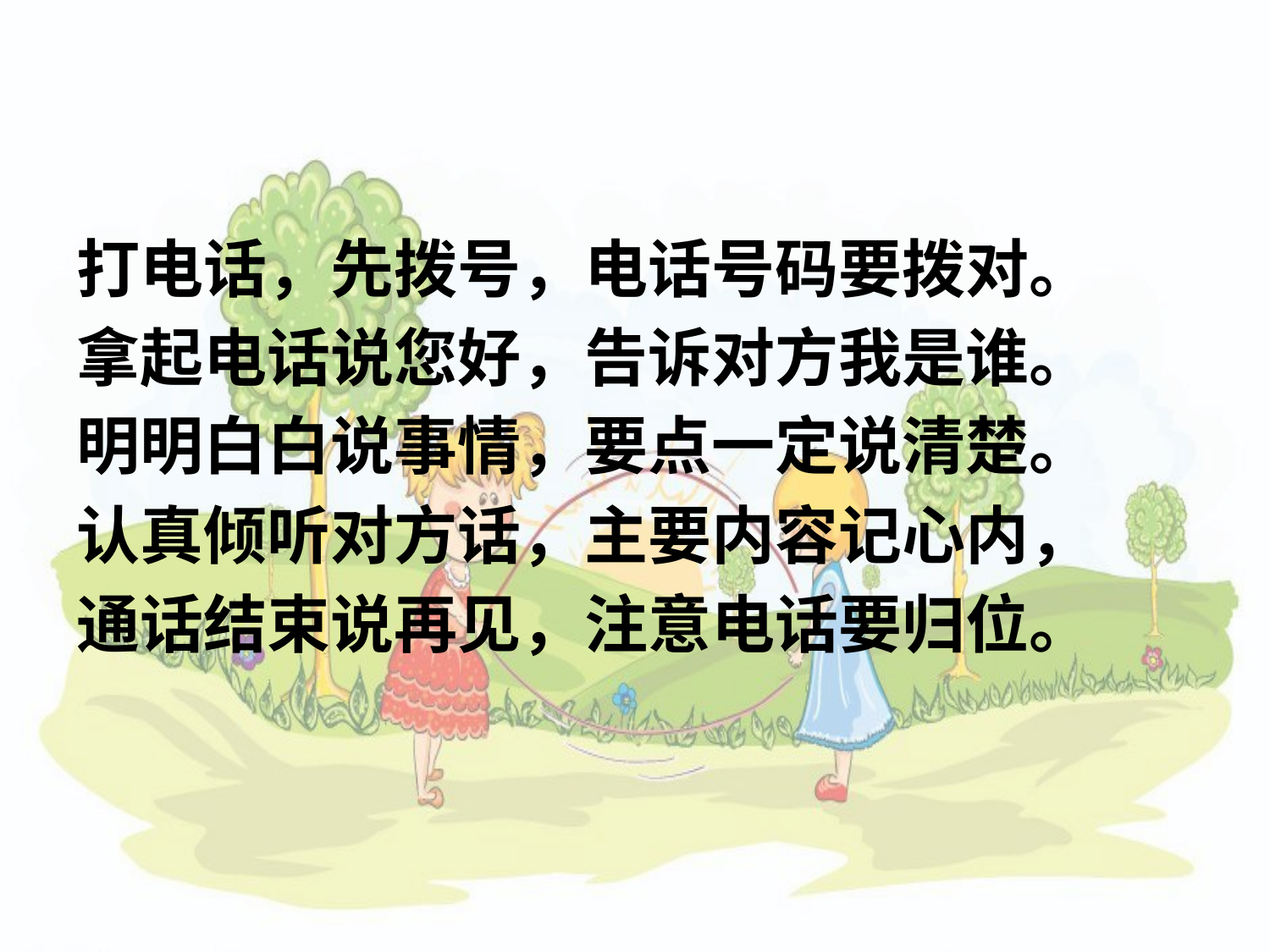

#
打电话，先拨号，电话号码要拨对。
拿起电话说您好，告诉对方我是谁。
明明白白说事情，要点一定说清楚。
认真倾听对方话，主要内容记心内，
通话结束说再见，注意电话要归位。